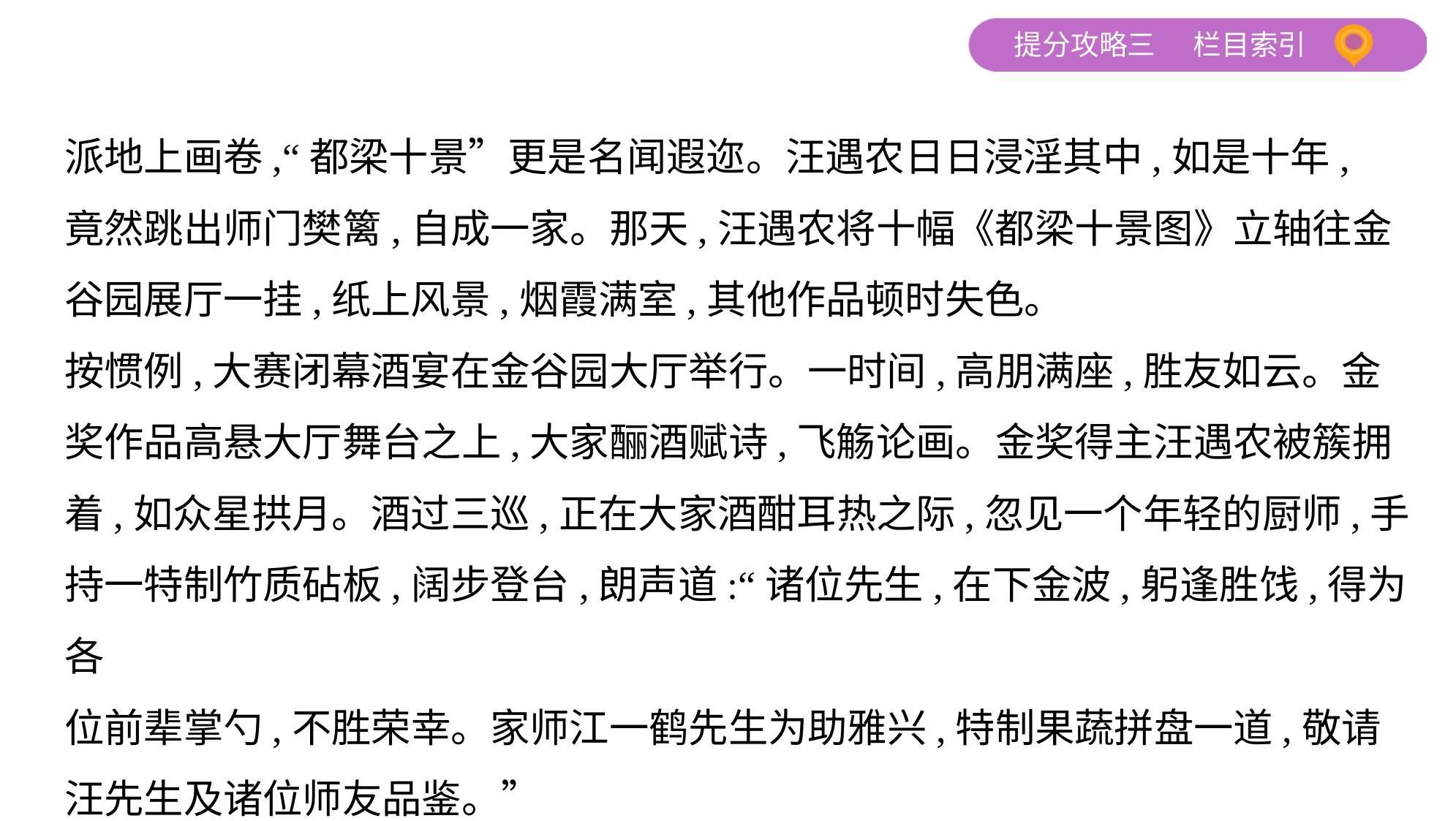

派地上画卷,“都梁十景”更是名闻遐迩。汪遇农日日浸淫其中,如是十年,
竟然跳出师门樊篱,自成一家。那天,汪遇农将十幅《都梁十景图》立轴往金
谷园展厅一挂,纸上风景,烟霞满室,其他作品顿时失色。
按惯例,大赛闭幕酒宴在金谷园大厅举行。一时间,高朋满座,胜友如云。金
奖作品高悬大厅舞台之上,大家酾酒赋诗,飞觞论画。金奖得主汪遇农被簇拥
着,如众星拱月。酒过三巡,正在大家酒酣耳热之际,忽见一个年轻的厨师,手
持一特制竹质砧板,阔步登台,朗声道:“诸位先生,在下金波,躬逢胜饯,得为各
位前辈掌勺,不胜荣幸。家师江一鹤先生为助雅兴,特制果蔬拼盘一道,敬请
汪先生及诸位师友品鉴。”